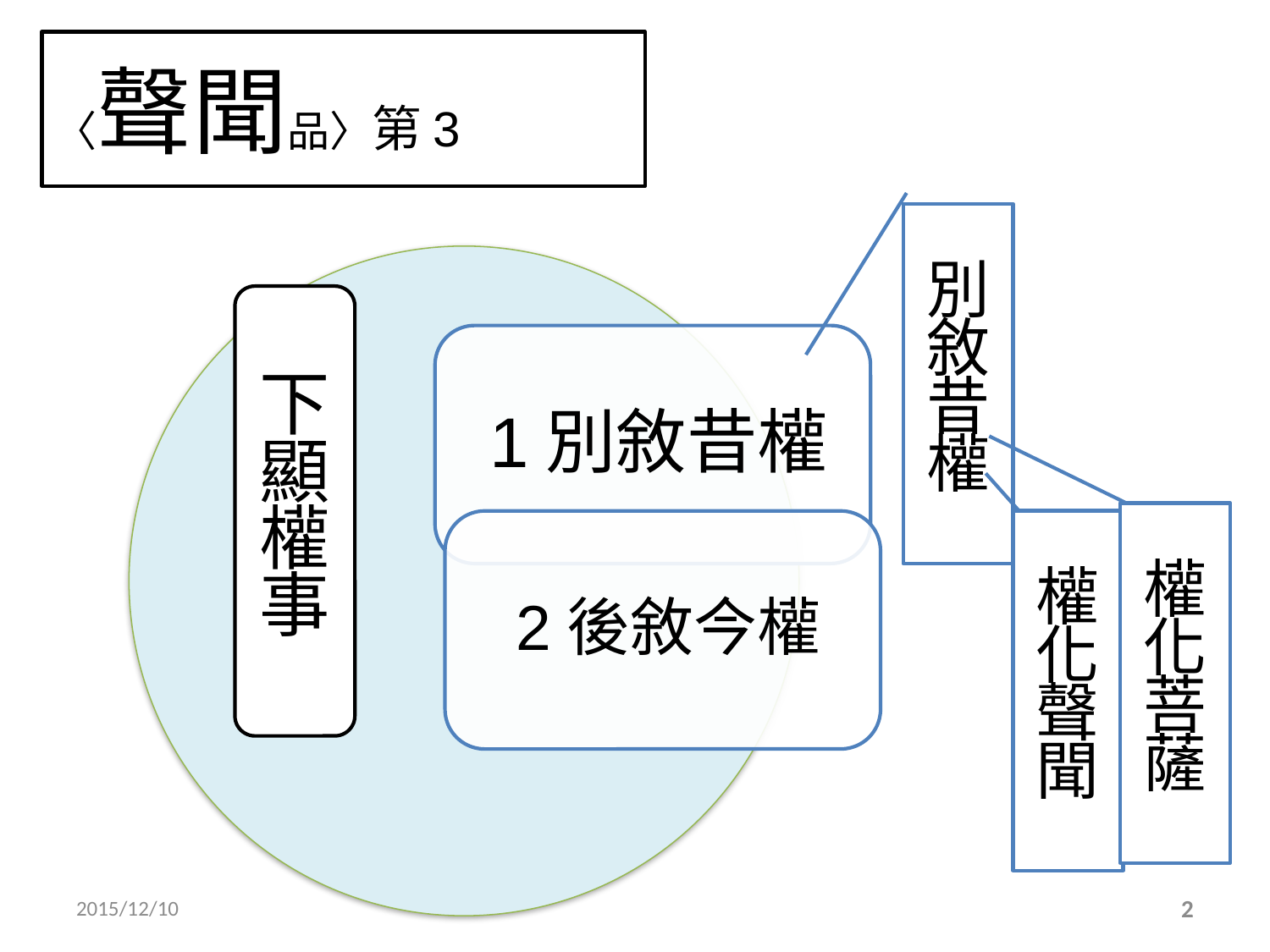

# 〈聲聞品〉第3
別敘昔權
1別敘昔權
2後敘今權
下顯權事
權化菩薩
權化聲聞
2015/12/10
2